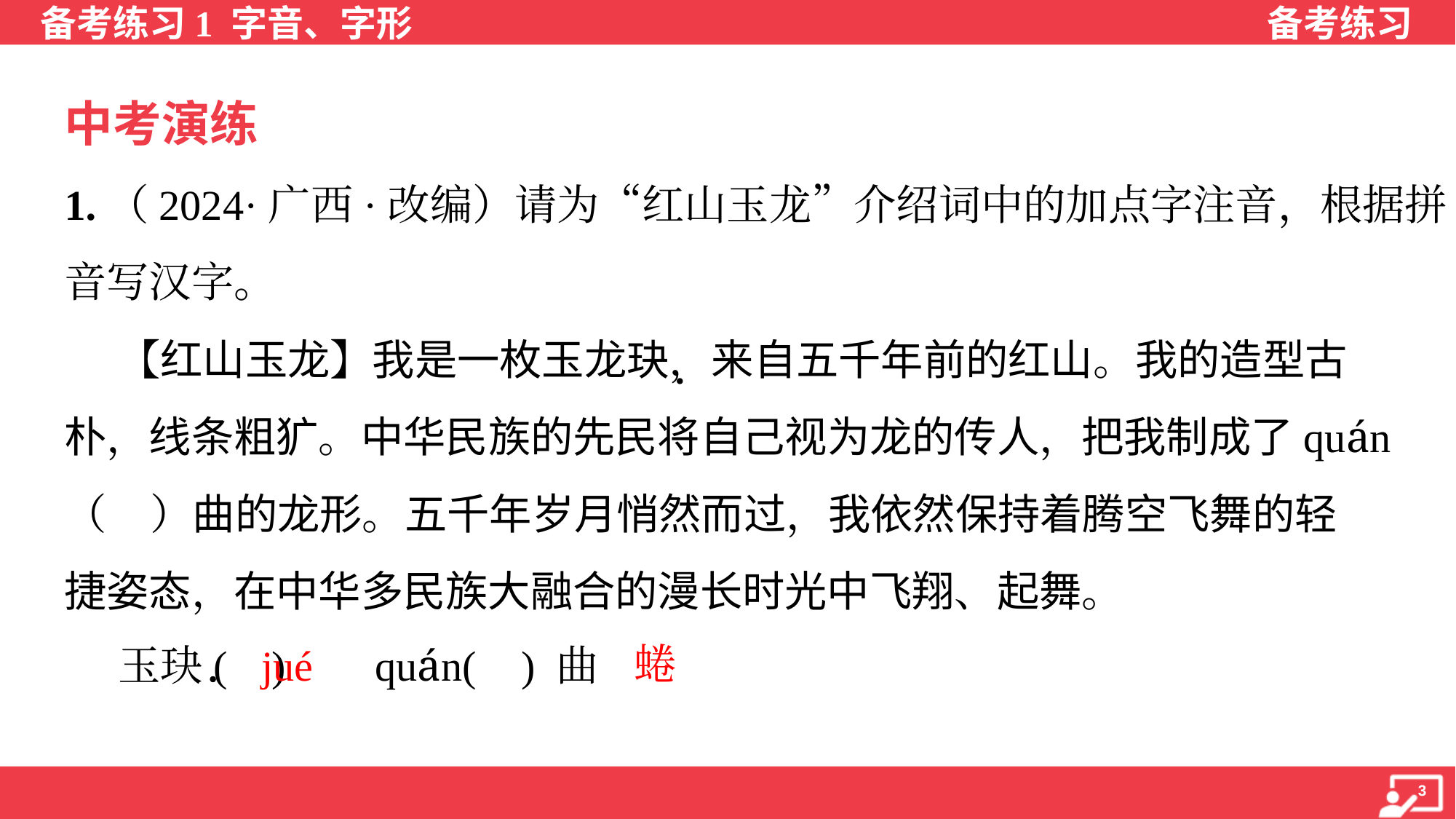

中考演练
1.（2024·广西·改编）请为“红山玉龙”介绍词中的加点字注音，根据拼
音写汉字。
    【红山玉龙】我是一枚玉龙玦，来自五千年前的红山。我的造型古
朴，线条粗犷。中华民族的先民将自己视为龙的传人，把我制成了quán
（    ）曲的龙形。五千年岁月悄然而过，我依然保持着腾空飞舞的轻
捷姿态，在中华多民族大融合的漫长时光中飞翔、起舞。
    玉玦(    )        quán(    ) 曲

jué
蜷